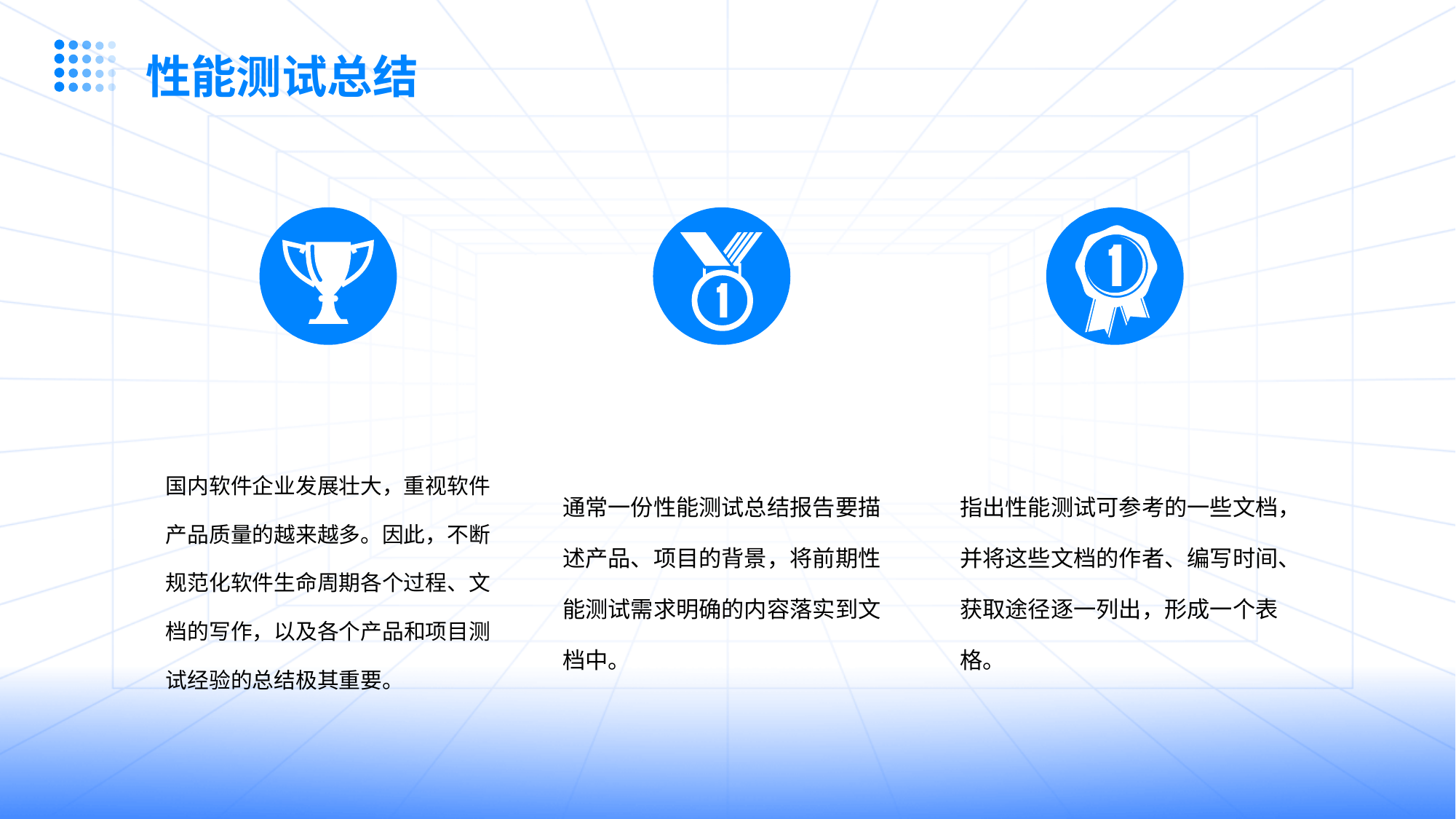

性能测试总结

国内软件企业发展壮大，重视软件产品质量的越来越多。因此，不断规范化软件生命周期各个过程、文档的写作，以及各个产品和项目测试经验的总结极其重要。
通常一份性能测试总结报告要描述产品、项目的背景，将前期性能测试需求明确的内容落实到文档中。
指出性能测试可参考的一些文档，并将这些文档的作者、编写时间、获取途径逐一列出，形成一个表格。